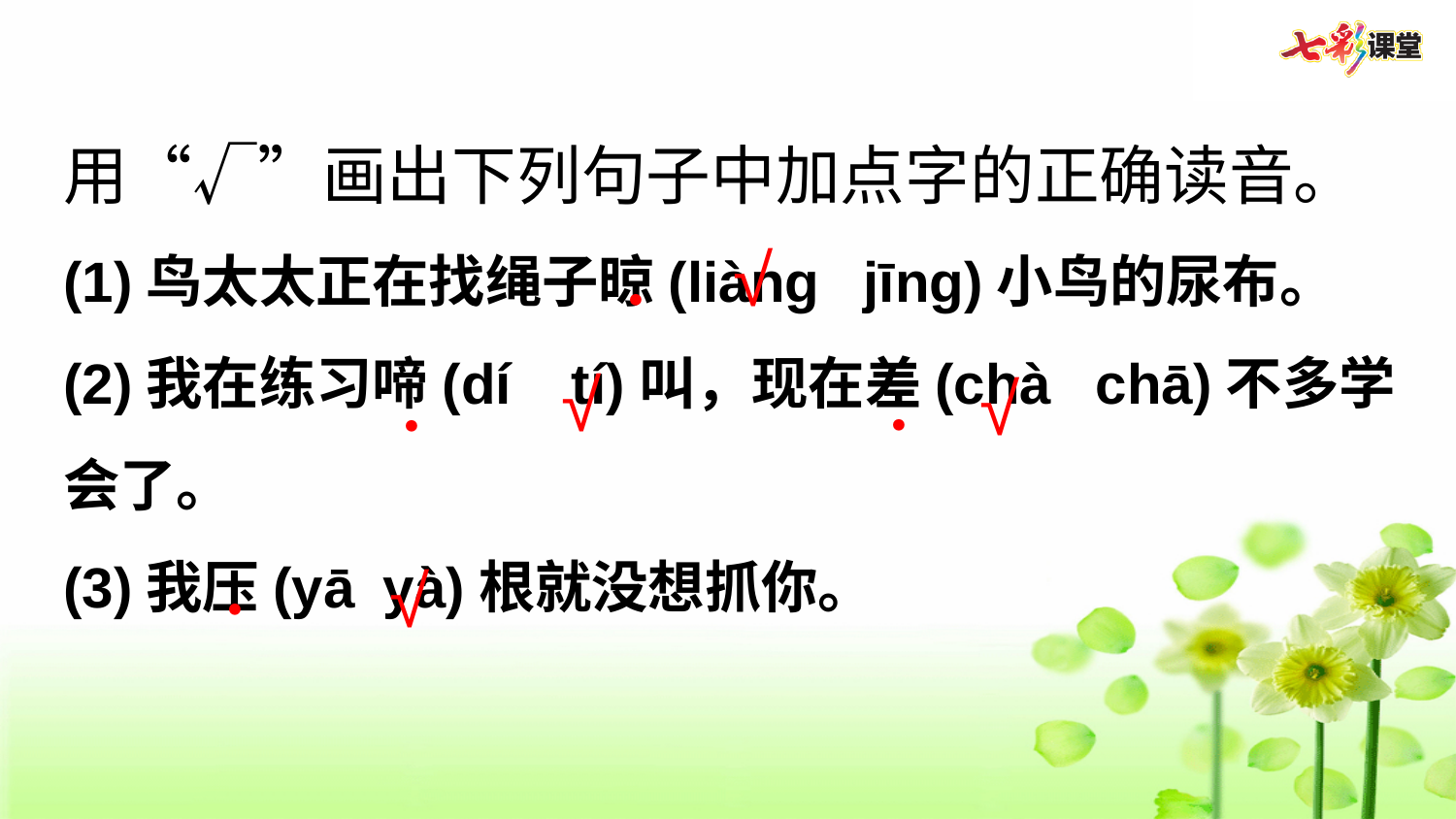

用“√”画出下列句子中加点字的正确读音。
(1)鸟太太正在找绳子晾(liàng  jīng)小鸟的尿布。
(2)我在练习啼(dí   tí)叫，现在差(chà  chā)不多学会了。
(3)我压(yā yà)根就没想抓你。
．
√
．
√
．
√
．
√